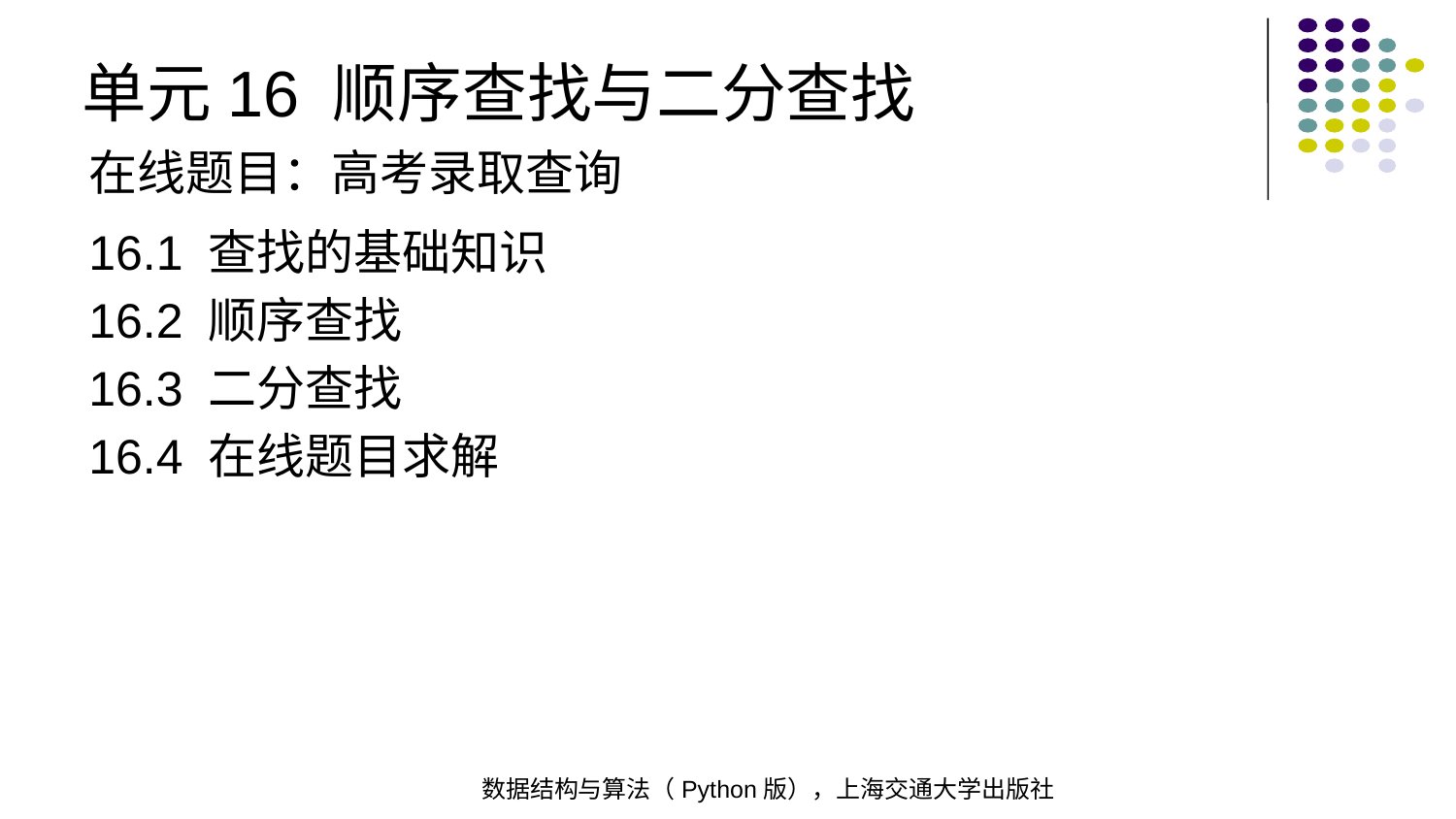

单元16 顺序查找与二分查找
在线题目：高考录取查询
16.1 查找的基础知识
16.2 顺序查找
16.3 二分查找
16.4 在线题目求解